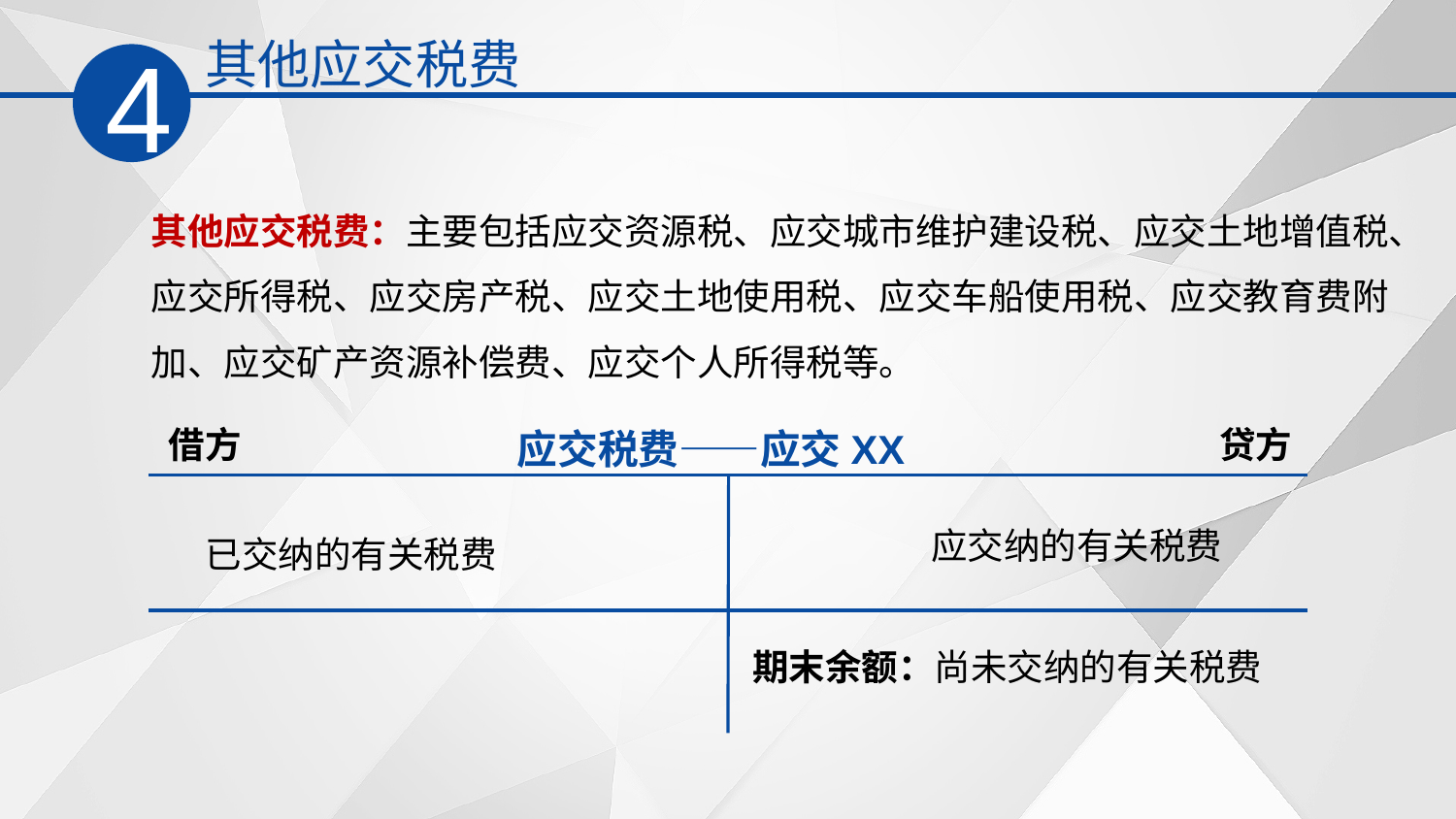

其他应交税费
4

其他应交税费：主要包括应交资源税、应交城市维护建设税、应交土地增值税、应交所得税、应交房产税、应交土地使用税、应交车船使用税、应交教育费附加、应交矿产资源补偿费、应交个人所得税等。
应交税费——应交XX
借方
贷方
应交纳的有关税费
已交纳的有关税费
期末余额：尚未交纳的有关税费